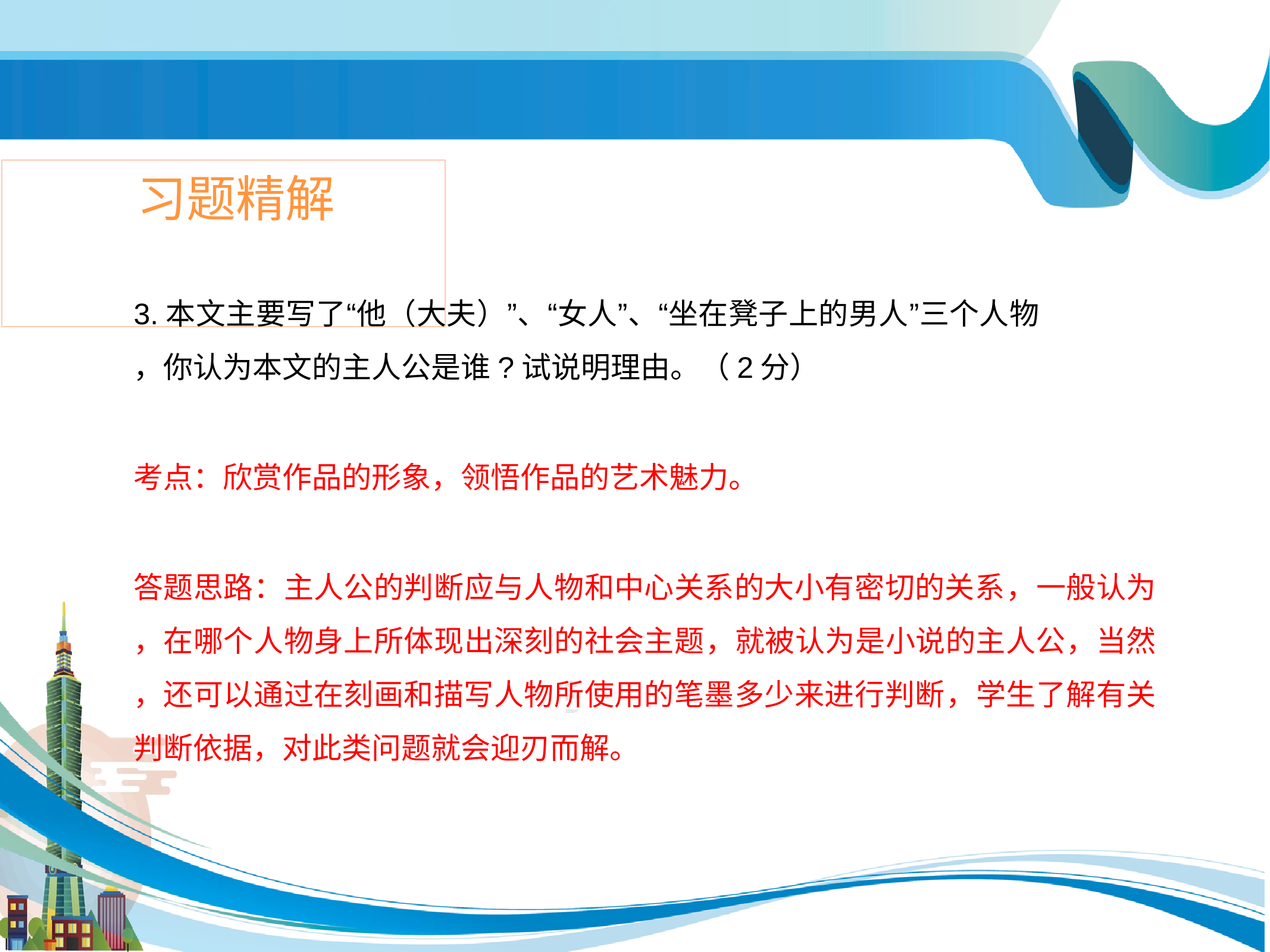

# 习题精解
3.本文主要写了“他（大夫）”、“女人”、“坐在凳子上的男人”三个人物
，你认为本文的主人公是谁?试说明理由。（2分）

考点：欣赏作品的形象，领悟作品的艺术魅力。

答题思路：主人公的判断应与人物和中心关系的大小有密切的关系，一般认为
，在哪个人物身上所体现出深刻的社会主题，就被认为是小说的主人公，当然
，还可以通过在刻画和描写人物所使用的笔墨多少来进行判断，学生了解有关 判断依据，对此类问题就会迎刃而解。